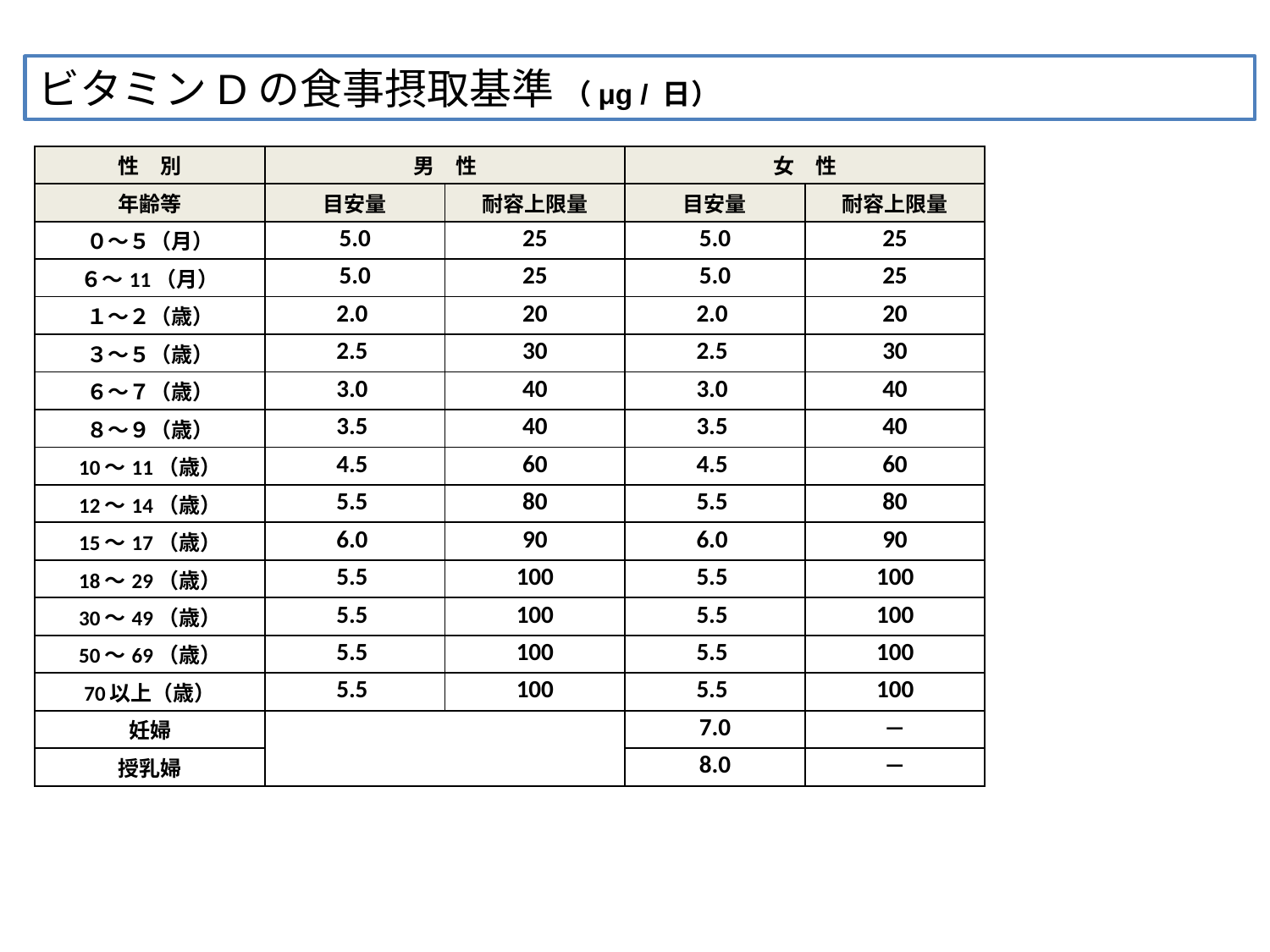

ビタミンDの食事摂取基準 （μg / 日）
| 性　別 | 男　性 |  | 女　性 |  |
| --- | --- | --- | --- | --- |
| 年齢等 | 目安量 | 耐容上限量 | 目安量 | 耐容上限量 |
| ０～５（月） | 5.0 | 25 | 5.0 | 25 |
| ６～11（月） | 5.0 | 25 | 5.0 | 25 |
| １～２（歳） | 2.0 | 20 | 2.0 | 20 |
| ３～５（歳） | 2.5 | 30 | 2.5 | 30 |
| ６～７（歳） | 3.0 | 40 | 3.0 | 40 |
| ８～９（歳） | 3.5 | 40 | 3.5 | 40 |
| 10～11（歳） | 4.5 | 60 | 4.5 | 60 |
| 12～14（歳） | 5.5 | 80 | 5.5 | 80 |
| 15～17（歳） | 6.0 | 90 | 6.0 | 90 |
| 18～29（歳） | 5.5 | 100 | 5.5 | 100 |
| 30～49（歳） | 5.5 | 100 | 5.5 | 100 |
| 50～69（歳） | 5.5 | 100 | 5.5 | 100 |
| 70以上（歳） | 5.5 | 100 | 5.5 | 100 |
| 妊婦 |  |  | 7.0 | ― |
| 授乳婦 |  |  | 8.0 | ― |